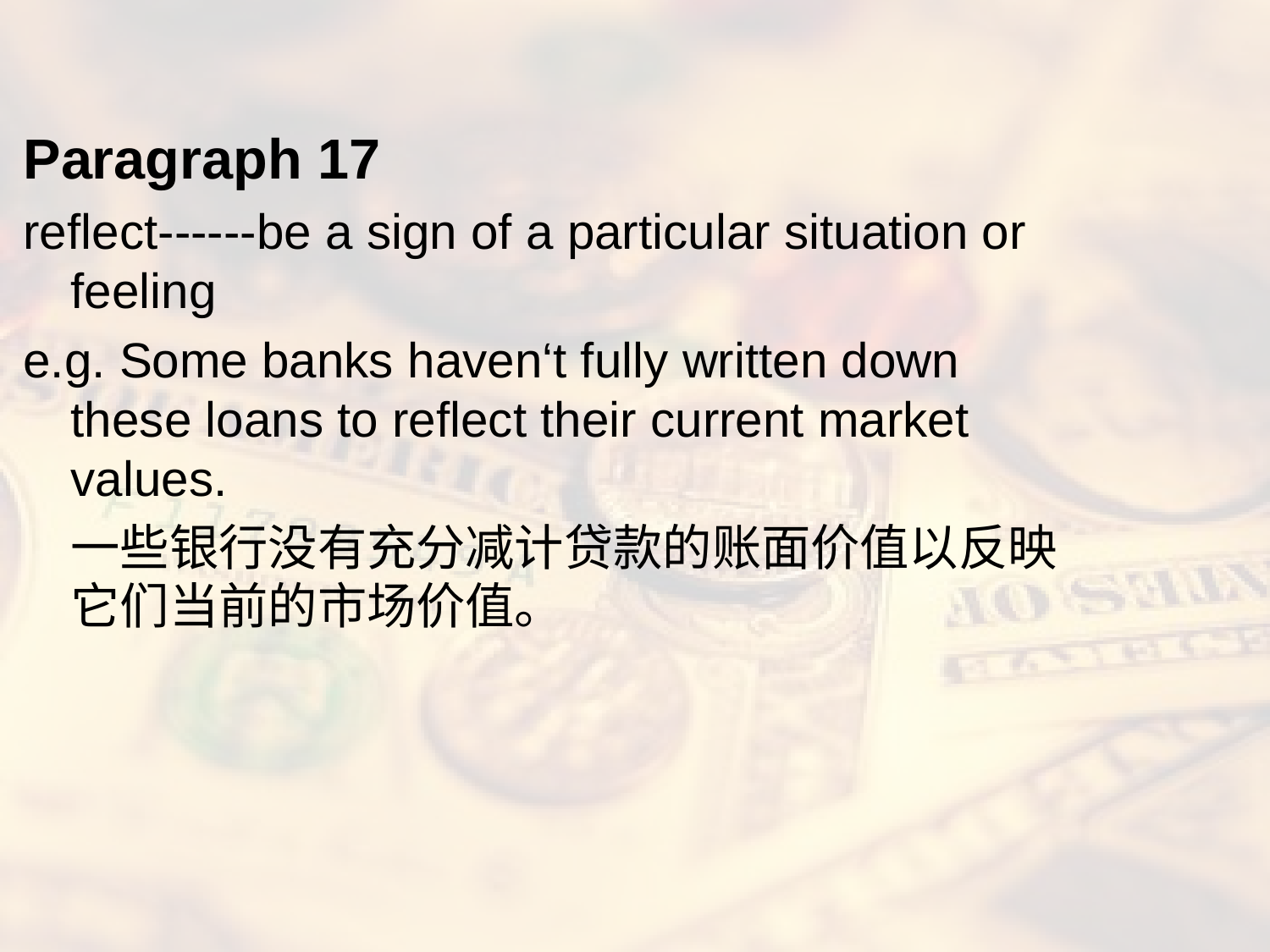

#
Paragraph 17
reflect------be a sign of a particular situation or feeling
e.g. Some banks haven‘t fully written down these loans to reflect their current market values.
	一些银行没有充分减计贷款的账面价值以反映它们当前的市场价值。